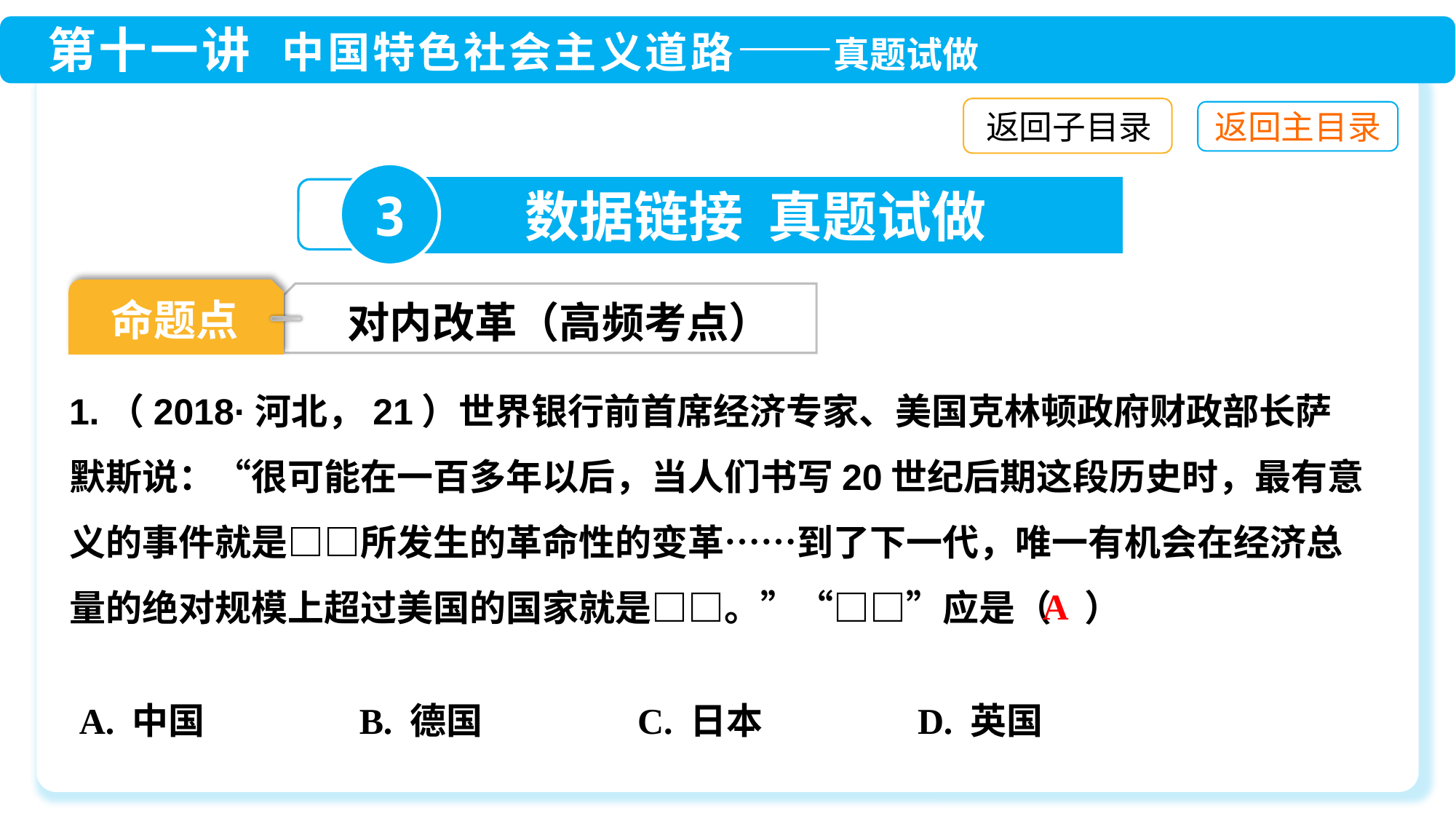

返回子目录

3
数据链接  真题试做

命题点
对内改革（高频考点）

1.（2018·河北，21）世界银行前首席经济专家、美国克林顿政府财政部长萨默斯说：“很可能在一百多年以后，当人们书写20世纪后期这段历史时，最有意义的事件就是□□所发生的革命性的变革……到了下一代，唯一有机会在经济总量的绝对规模上超过美国的国家就是□□。”“□□”应是（    ）
A
A. 中国　　　　B. 德国　　　　C. 日本　　　　D. 英国